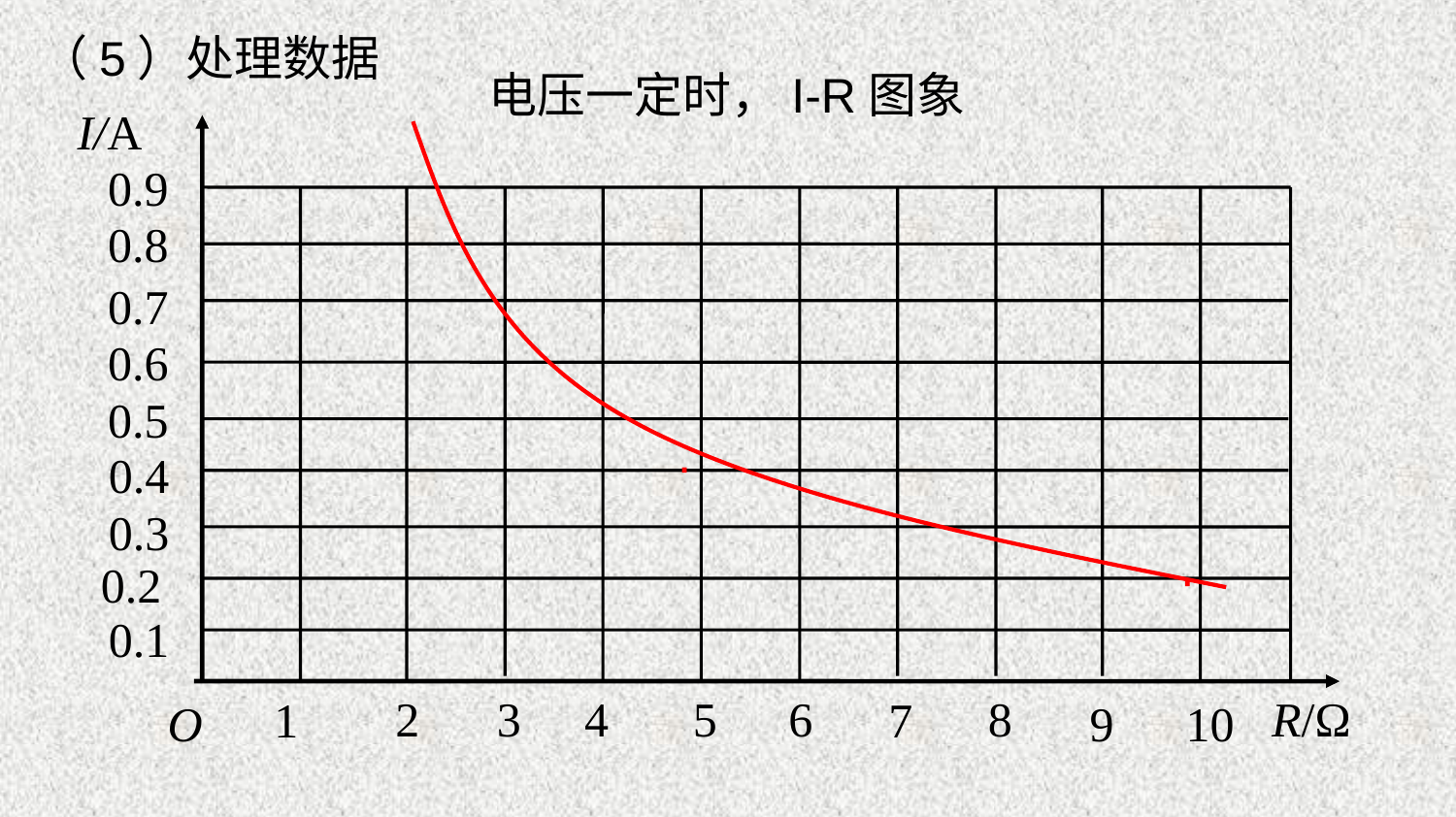

（5）处理数据
电压一定时，I-R图象
I/A

R/Ω
O

0.9
0.8
0.7
0.6
0.5
0.4
0.3
0.2
0.1
3
5
2
4
6
8
1
7
9
10
·
·